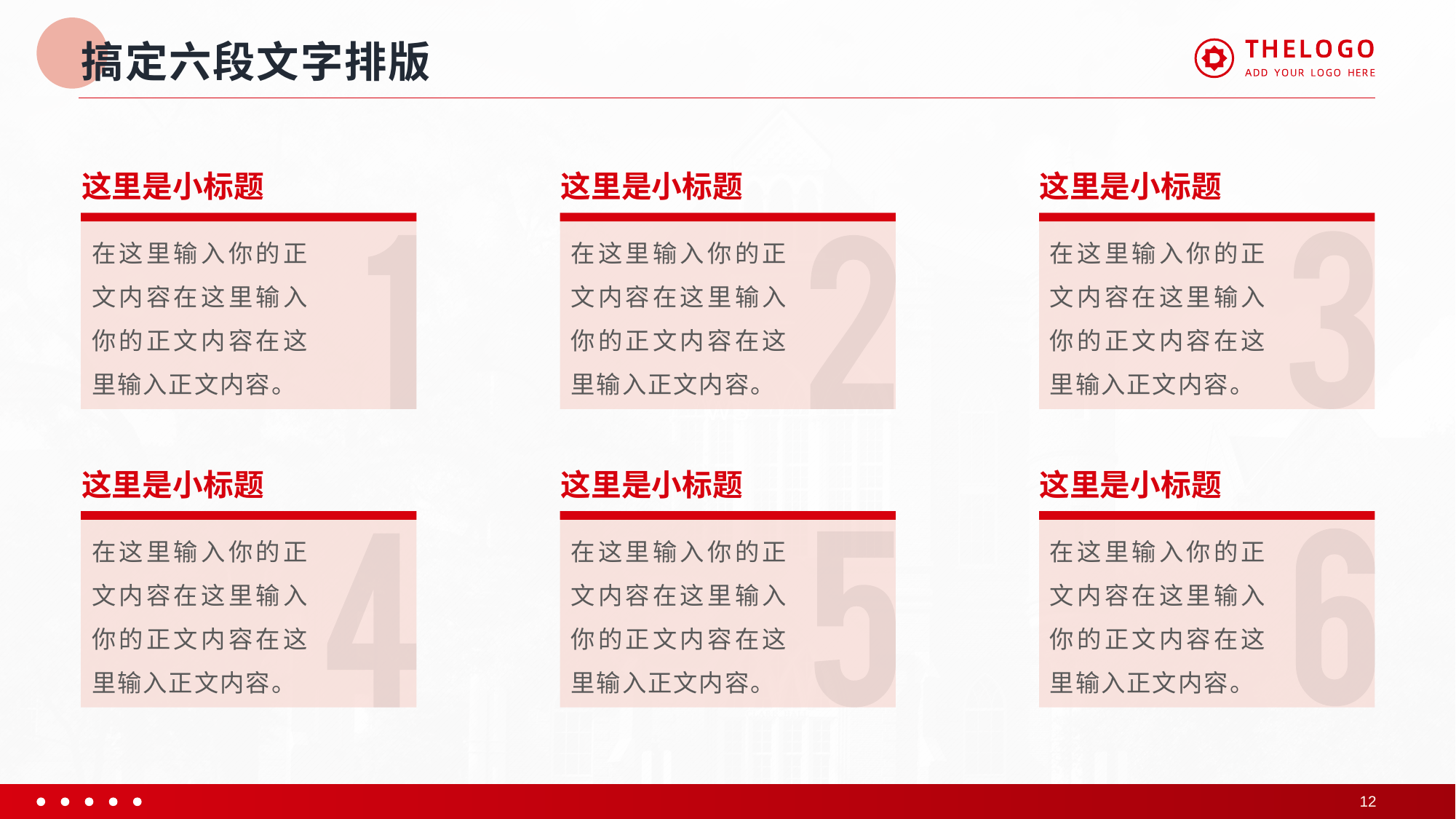

# 搞定六段文字排版
这里是小标题
这里是小标题
这里是小标题
在这里输入你的正文内容在这里输入你的正文内容在这里输入正文内容。

在这里输入你的正文内容在这里输入你的正文内容在这里输入正文内容。

在这里输入你的正文内容在这里输入你的正文内容在这里输入正文内容。

这里是小标题
这里是小标题
这里是小标题
在这里输入你的正文内容在这里输入你的正文内容在这里输入正文内容。

在这里输入你的正文内容在这里输入你的正文内容在这里输入正文内容。

在这里输入你的正文内容在这里输入你的正文内容在这里输入正文内容。

12